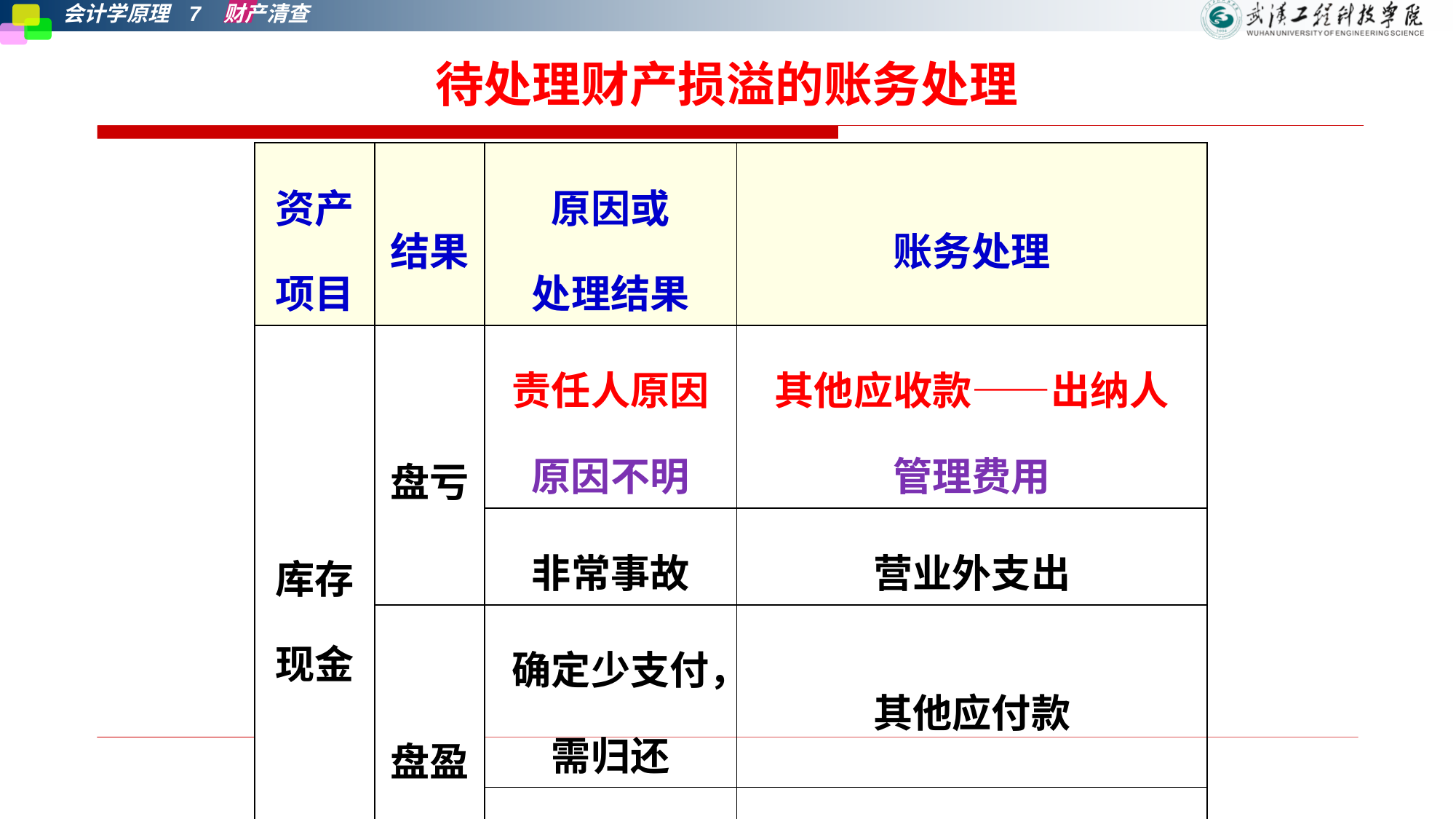

待处理财产损溢的账务处理
| 资产项目 | 结果 | 原因或 处理结果 | 账务处理 |
| --- | --- | --- | --- |
| 库存现金 | 盘亏 | 责任人原因原因不明 | 其他应收款——出纳人 管理费用 |
|  |  | 非常事故 | 营业外支出 |
|  | 盘盈 | 确定少支付，需归还 | 其他应付款 |
|  |  | 原因不明 | 营业外收入 |